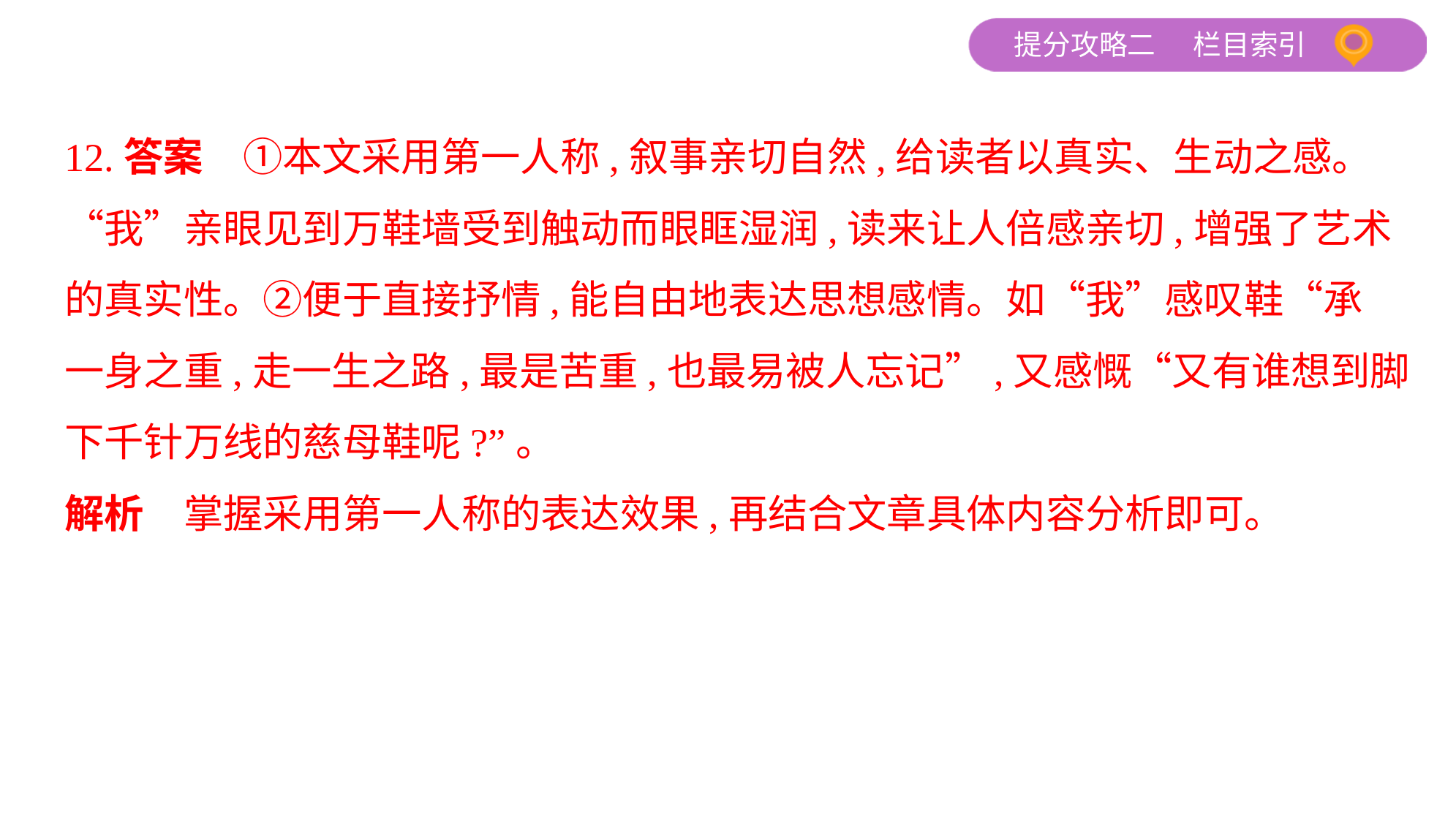

12.答案　①本文采用第一人称,叙事亲切自然,给读者以真实、生动之感。
“我”亲眼见到万鞋墙受到触动而眼眶湿润,读来让人倍感亲切,增强了艺术
的真实性。②便于直接抒情,能自由地表达思想感情。如“我”感叹鞋“承
一身之重,走一生之路,最是苦重,也最易被人忘记”,又感慨“又有谁想到脚
下千针万线的慈母鞋呢?”。
解析　掌握采用第一人称的表达效果,再结合文章具体内容分析即可。